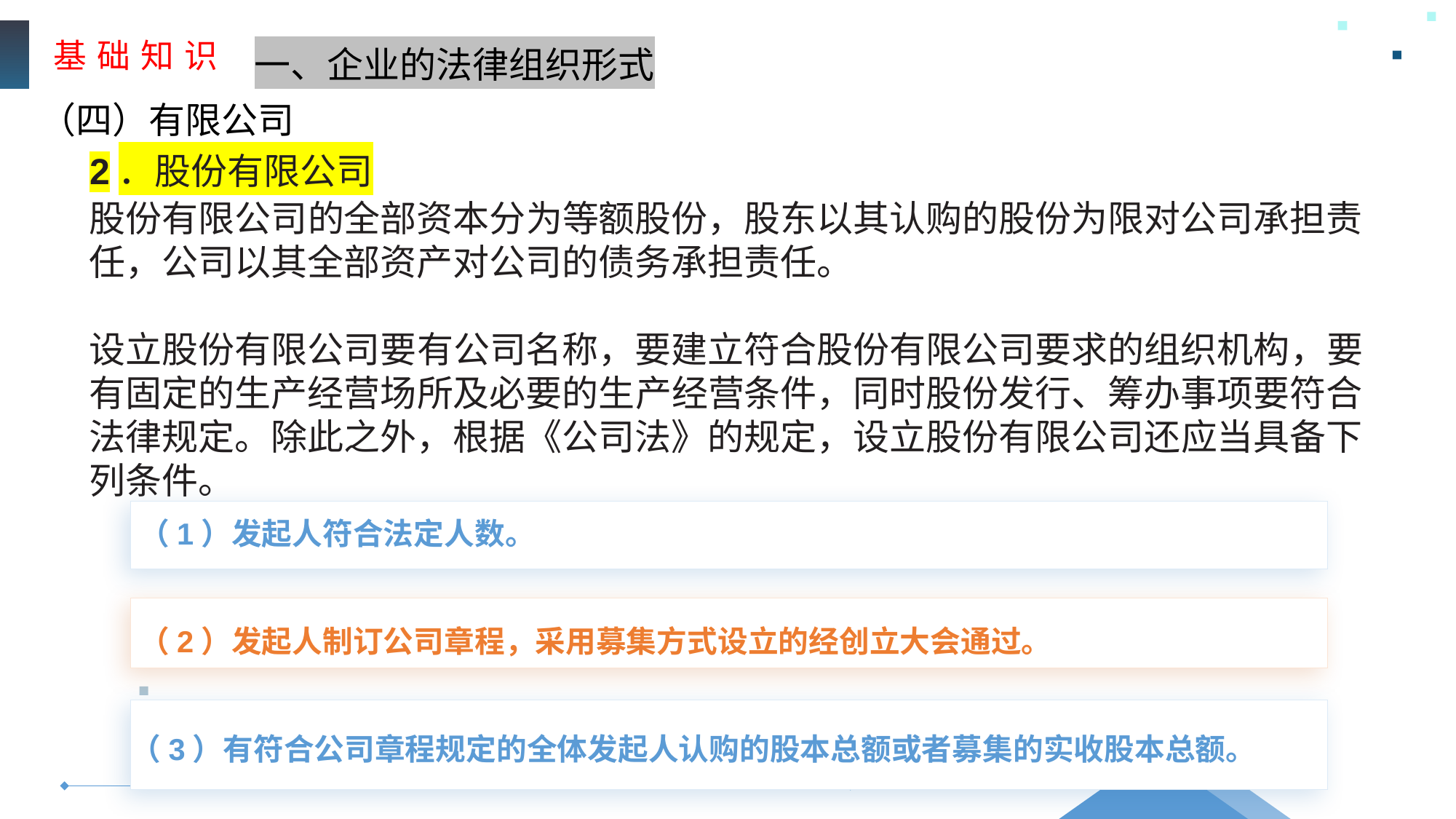

基 础 知 识

一、企业的法律组织形式
（四）有限公司
2．股份有限公司
股份有限公司的全部资本分为等额股份，股东以其认购的股份为限对公司承担责
任，公司以其全部资产对公司的债务承担责任。

设立股份有限公司要有公司名称，要建立符合股份有限公司要求的组织机构，要有固定的生产经营场所及必要的生产经营条件，同时股份发行、筹办事项要符合法律规定。除此之外，根据《公司法》的规定，设立股份有限公司还应当具备下列条件。

（1）发起人符合法定人数。

（2）发起人制订公司章程，采用募集方式设立的经创立大会通过。

（3）有符合公司章程规定的全体发起人认购的股本总额或者募集的实收股本总额。